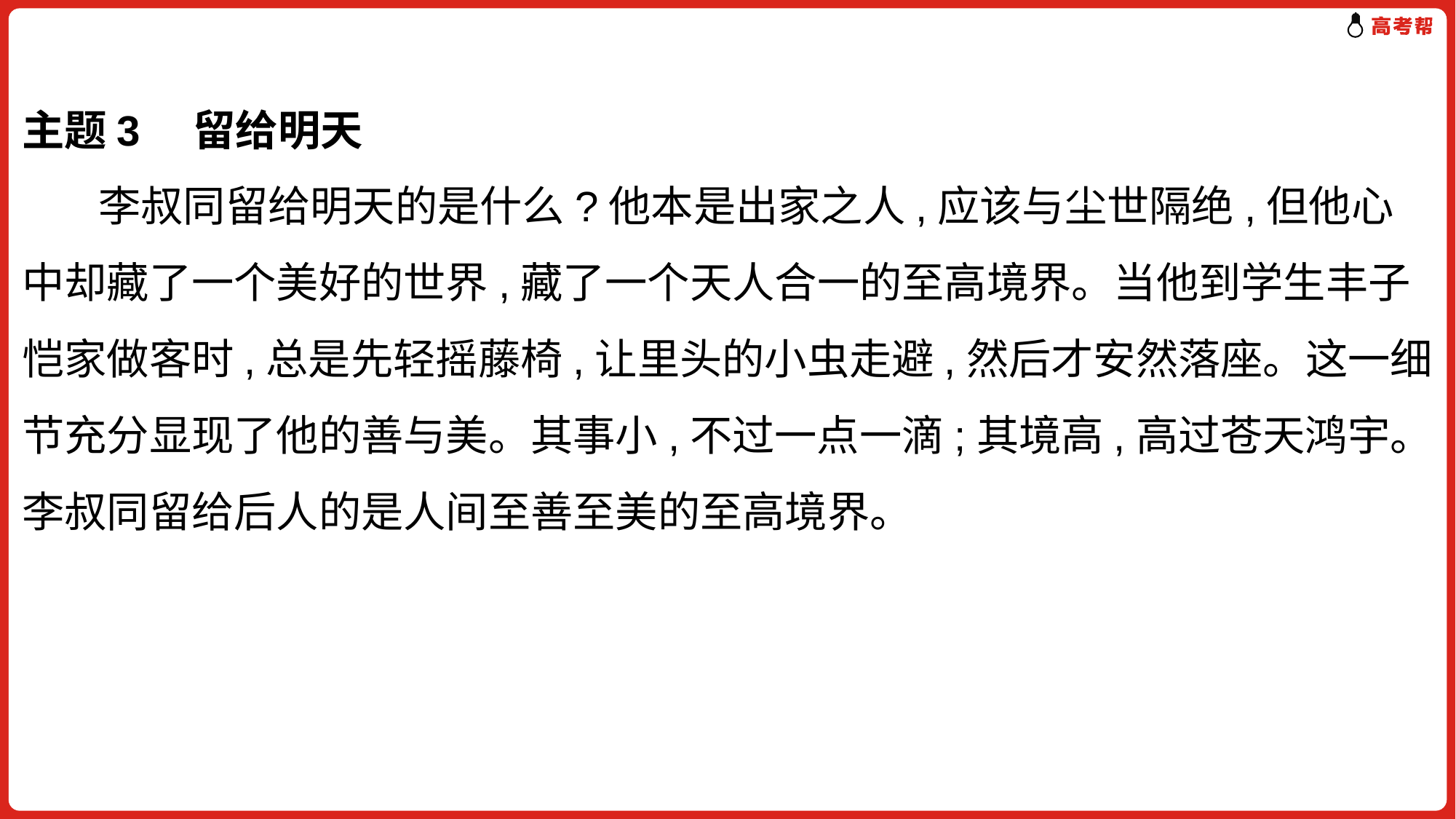

主题3　留给明天
       李叔同留给明天的是什么?他本是出家之人,应该与尘世隔绝,但他心中却藏了一个美好的世界,藏了一个天人合一的至高境界。当他到学生丰子恺家做客时,总是先轻摇藤椅,让里头的小虫走避,然后才安然落座。这一细节充分显现了他的善与美。其事小,不过一点一滴;其境高,高过苍天鸿宇。李叔同留给后人的是人间至善至美的至高境界。